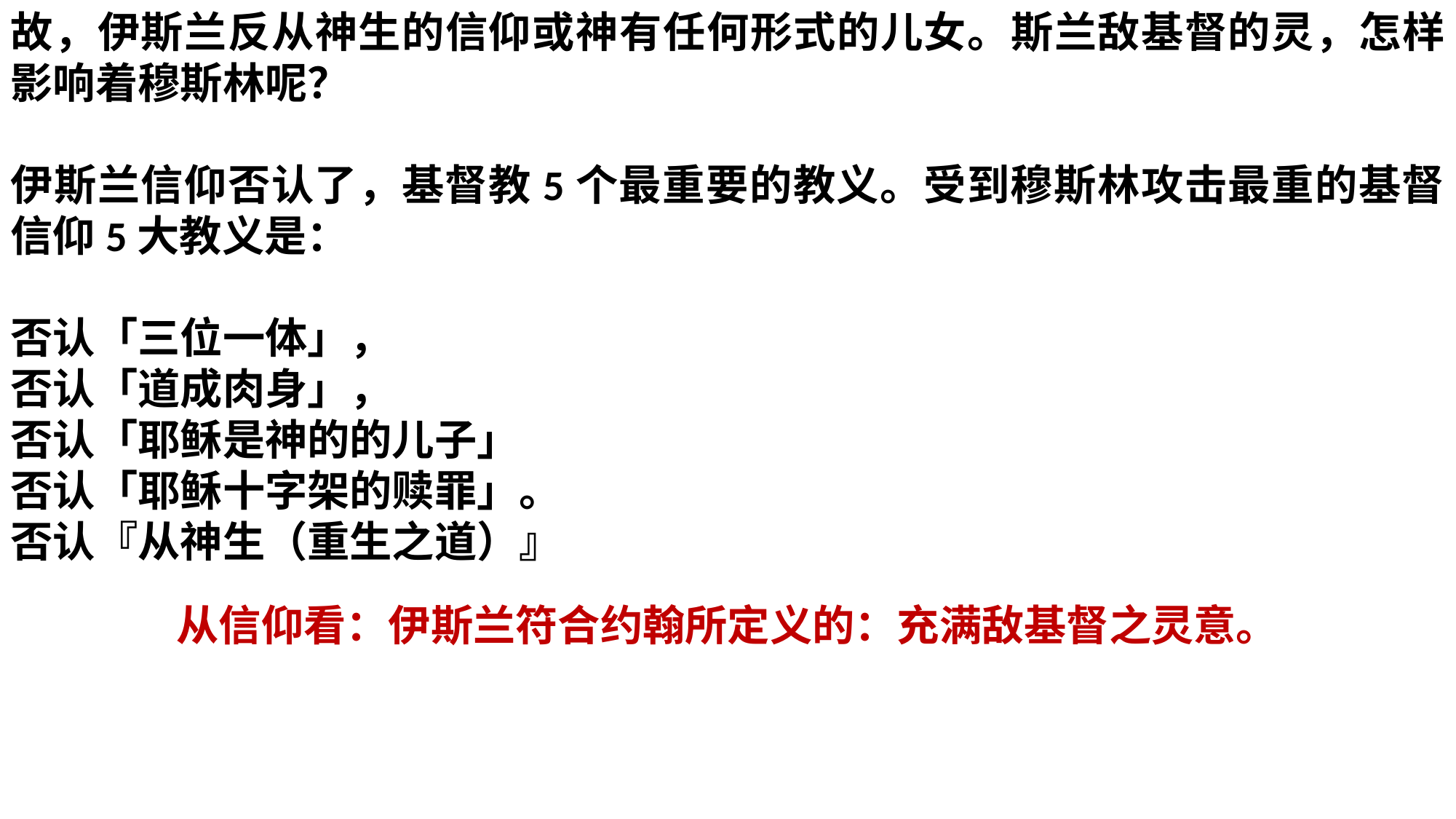

故，伊斯兰反从神生的信仰或神有任何形式的儿女。斯兰敌基督的灵，怎样影响着穆斯林呢？

伊斯兰信仰否认了，基督教5个最重要的教义。受到穆斯林攻击最重的基督信仰5大教义是：

否认「三位一体」，
否认「道成肉身」，
否认「耶稣是神的的儿子」
否认「耶稣十字架的赎罪」。
否认『从神生（重生之道）』

从信仰看：伊斯兰符合约翰所定义的：充满敌基督之灵意。